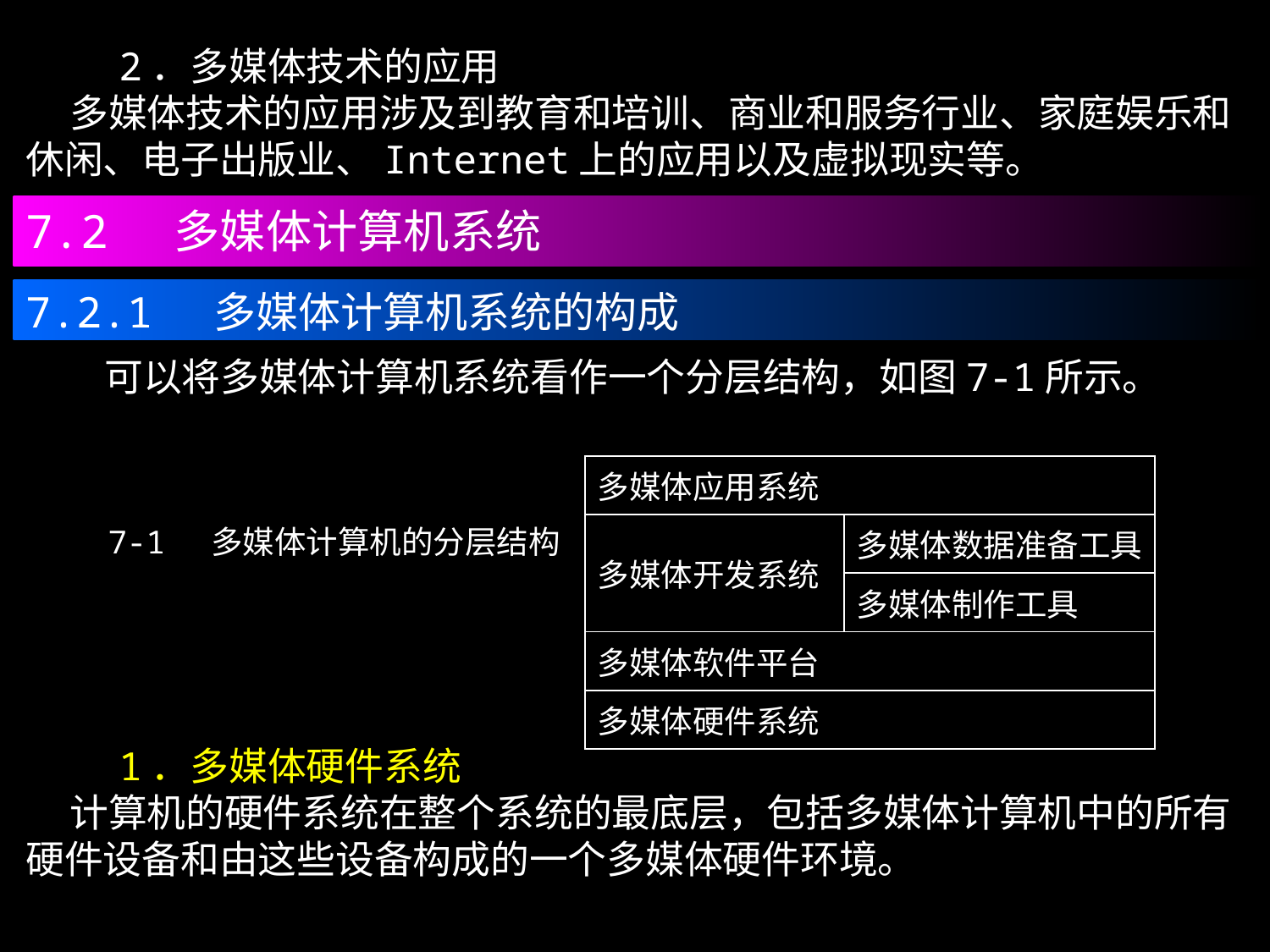

2．多媒体技术的应用
    多媒体技术的应用涉及到教育和培训、商业和服务行业、家庭娱乐和休闲、电子出版业、Internet上的应用以及虚拟现实等。
7.2  多媒体计算机系统
7.2.1  多媒体计算机系统的构成
        可以将多媒体计算机系统看作一个分层结构，如图7-1所示。
| 多媒体应用系统 |  |
| --- | --- |
| 多媒体开发系统 | 多媒体数据准备工具 |
|  | 多媒体制作工具 |
| 多媒体软件平台 |  |
| 多媒体硬件系统 |  |
7-1  多媒体计算机的分层结构
    1．多媒体硬件系统
    计算机的硬件系统在整个系统的最底层，包括多媒体计算机中的所有硬件设备和由这些设备构成的一个多媒体硬件环境。